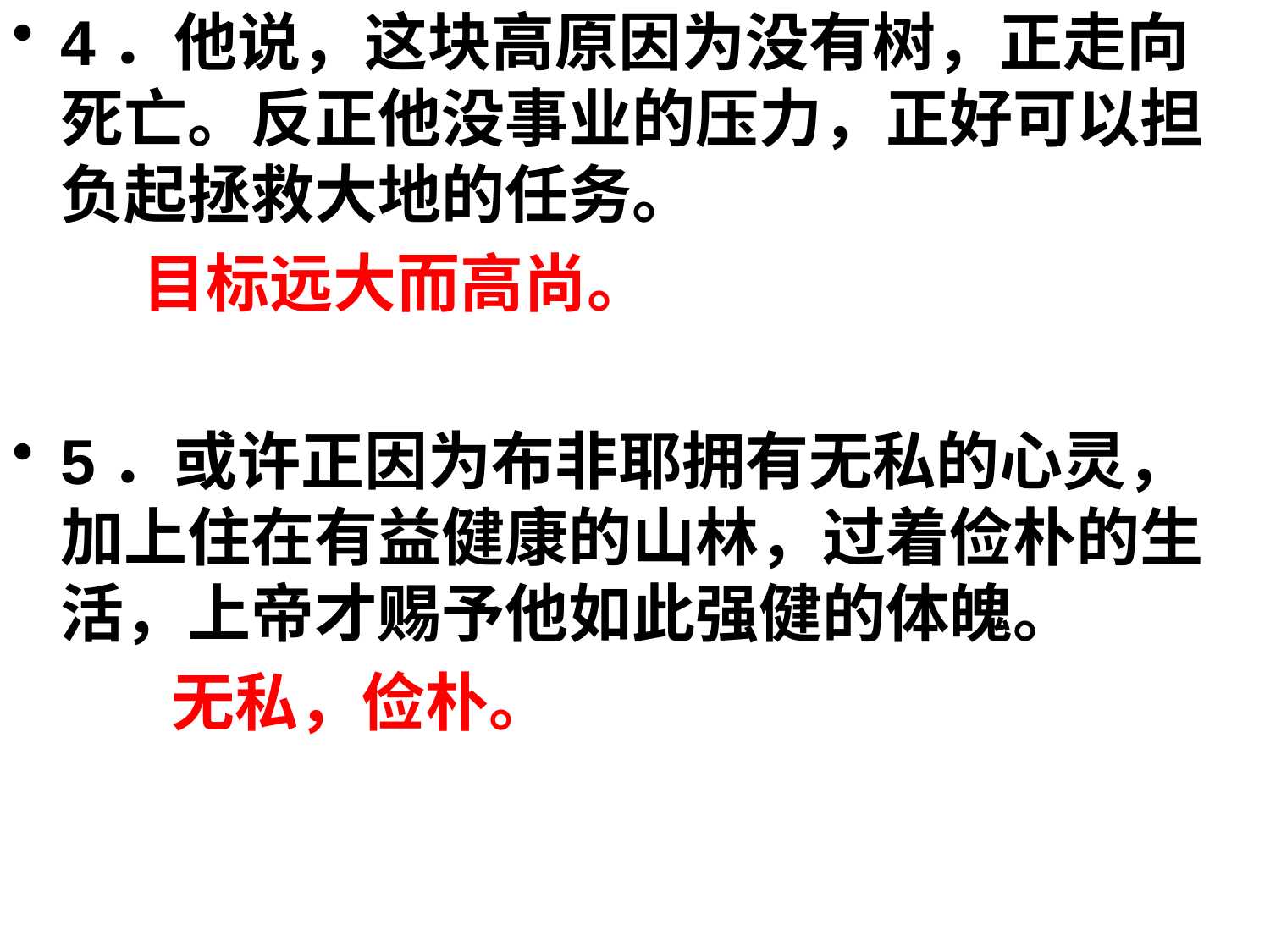

4．他说，这块高原因为没有树，正走向死亡。反正他没事业的压力，正好可以担负起拯救大地的任务。
        目标远大而高尚。

5．或许正因为布非耶拥有无私的心灵，加上住在有益健康的山林，过着俭朴的生活，上帝才赐予他如此强健的体魄。
          无私，俭朴。